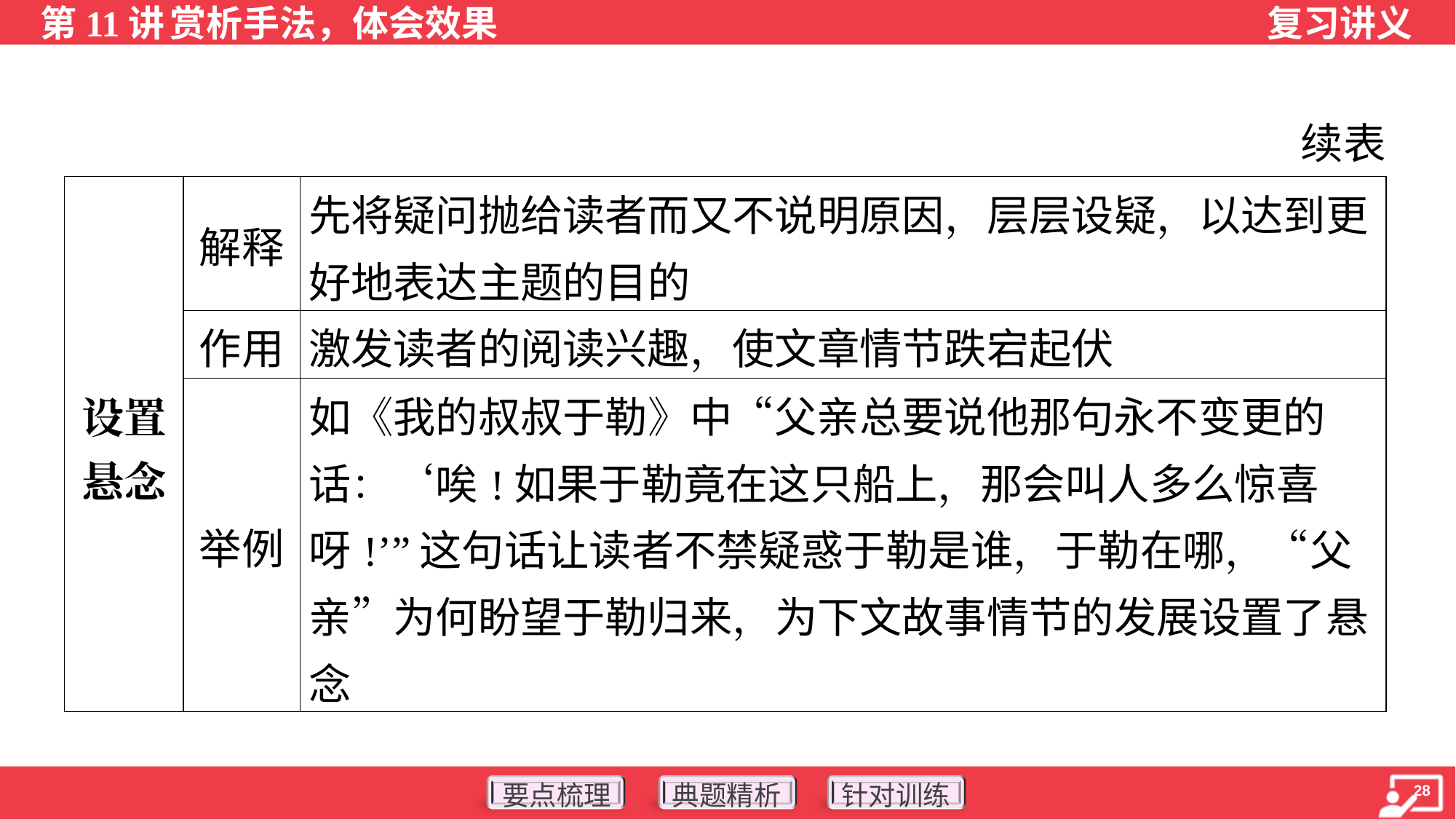

续表
| 设置 悬念 | 解释 | 先将疑问抛给读者而又不说明原因，层层设疑，以达到更好地表达主题的目的 |
| --- | --- | --- |
|  | 作用 | 激发读者的阅读兴趣，使文章情节跌宕起伏 |
|  | 举例 | 如《我的叔叔于勒》中“父亲总要说他那句永不变更的话：‘唉!如果于勒竟在这只船上，那会叫人多么惊喜呀!’”这句话让读者不禁疑惑于勒是谁，于勒在哪，“父亲”为何盼望于勒归来，为下文故事情节的发展设置了悬念 |